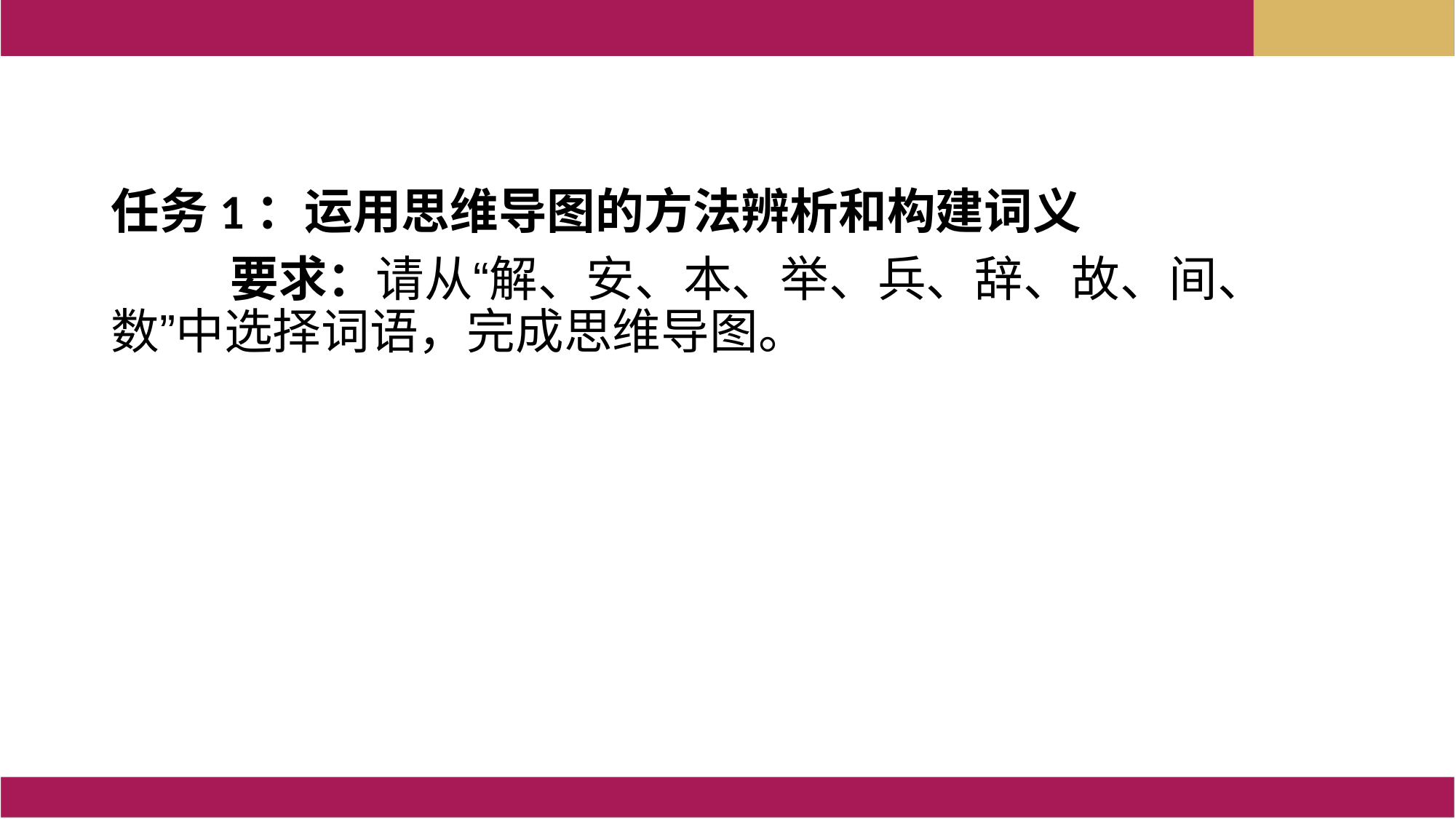

任务1：运用思维导图的方法辨析和构建词义
        要求：请从“解、安、本、举、兵、辞、故、间、数”中选择词语，完成思维导图。